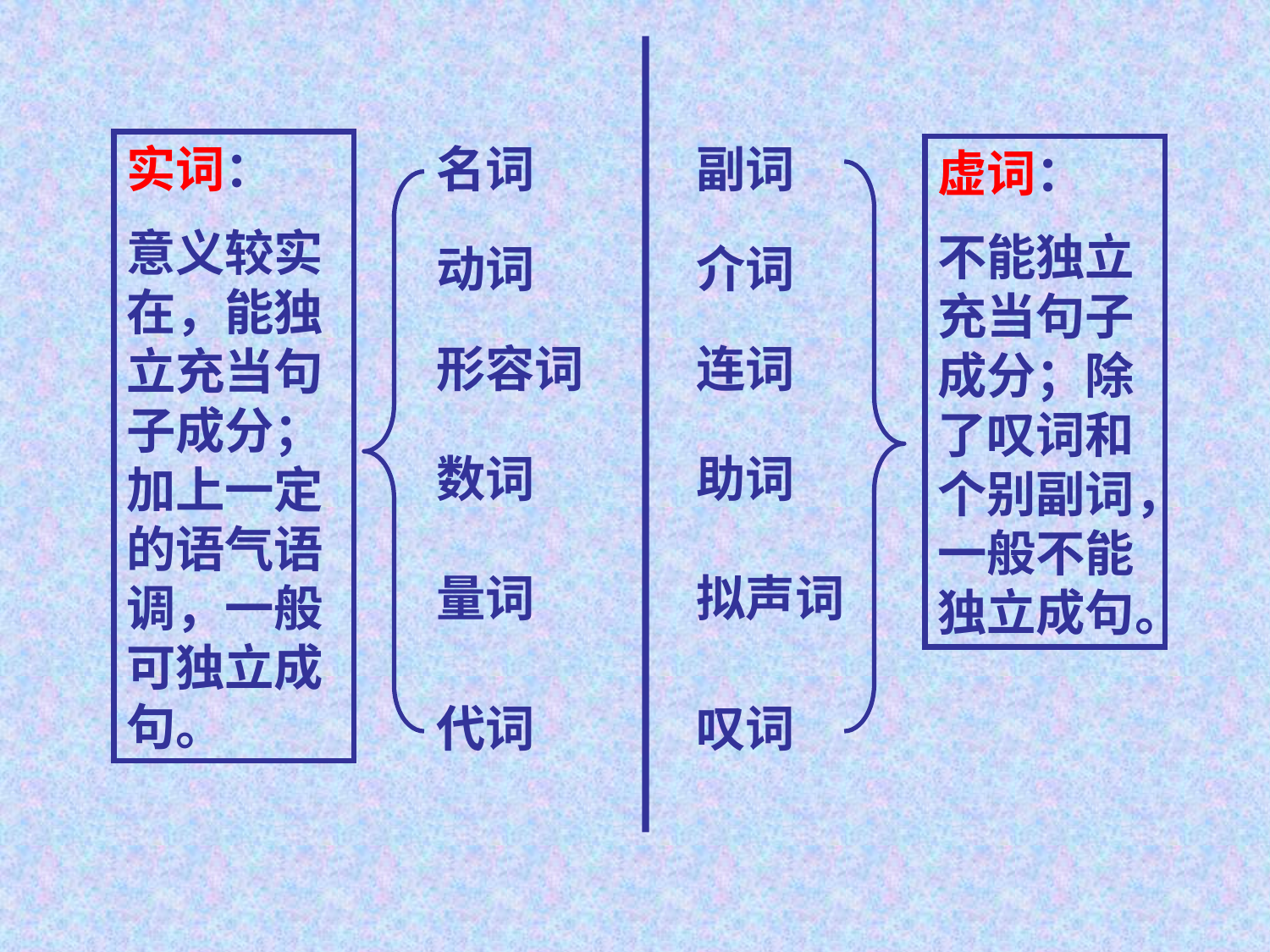

实词：
意义较实在，能独立充当句子成分；加上一定的语气语调，一般可独立成句。
名词
副词
虚词：
不能独立充当句子成分；除了叹词和个别副词，一般不能独立成句。

动词
介词
形容词
连词
数词
助词
量词
拟声词
代词
叹词